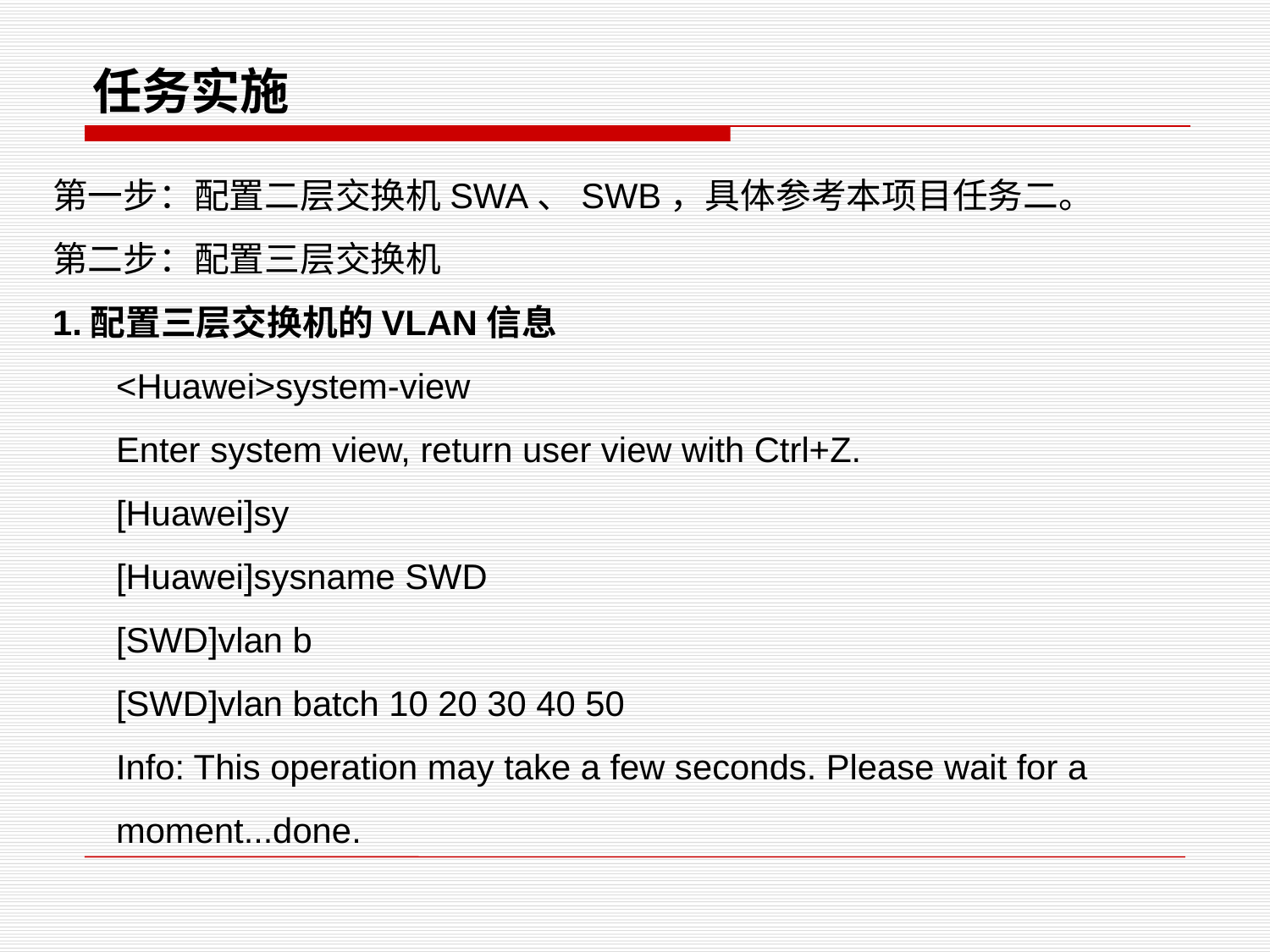

任务实施
第一步：配置二层交换机SWA、SWB，具体参考本项目任务二。
第二步：配置三层交换机
1.配置三层交换机的VLAN信息
<Huawei>system-view
Enter system view, return user view with Ctrl+Z.
[Huawei]sy
[Huawei]sysname SWD
[SWD]vlan b
[SWD]vlan batch 10 20 30 40 50
Info: This operation may take a few seconds. Please wait for a moment...done.
119